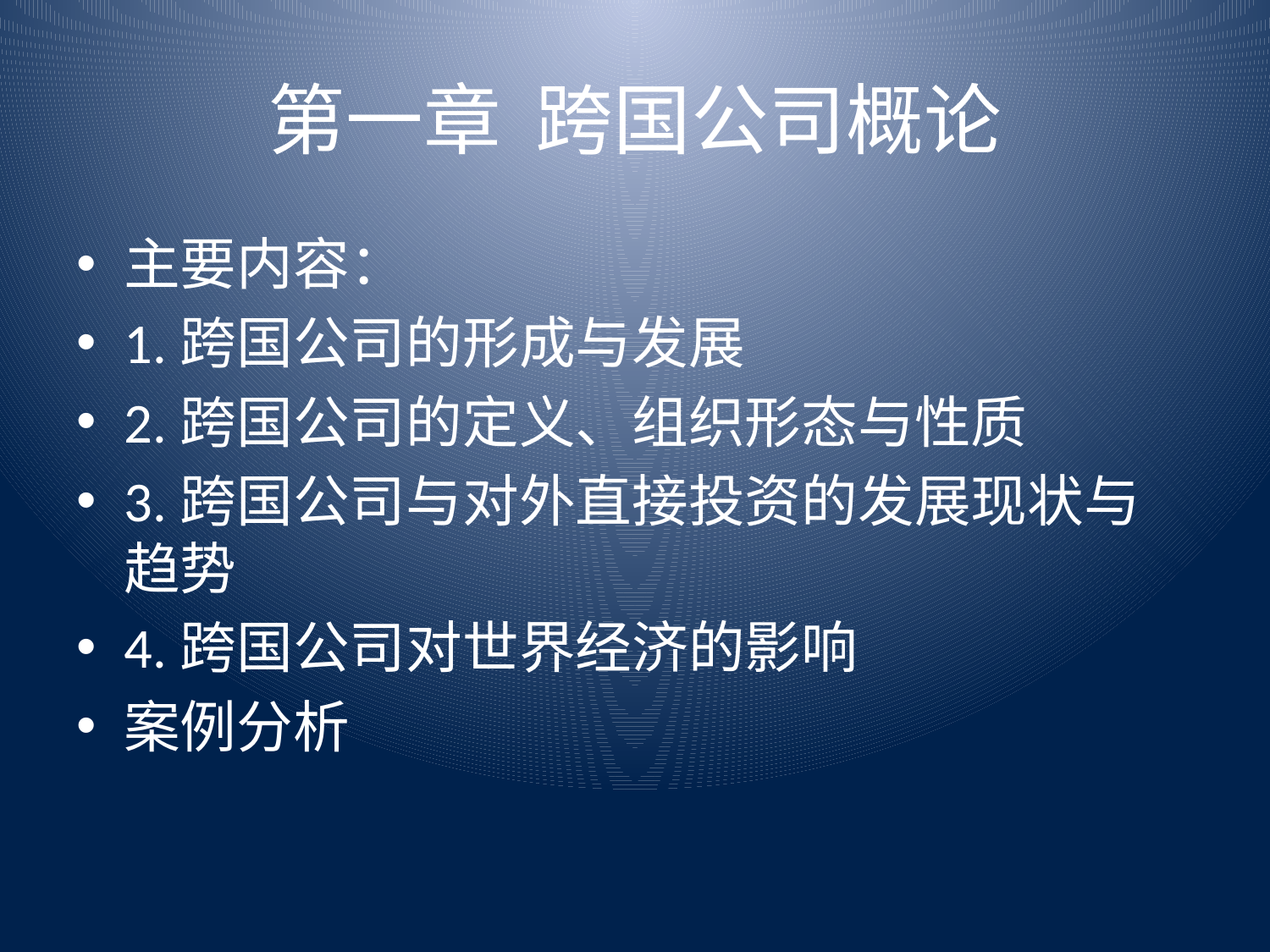

# 第一章  跨国公司概论
主要内容：
1.跨国公司的形成与发展
2.跨国公司的定义、组织形态与性质
3.跨国公司与对外直接投资的发展现状与趋势
4.跨国公司对世界经济的影响
案例分析